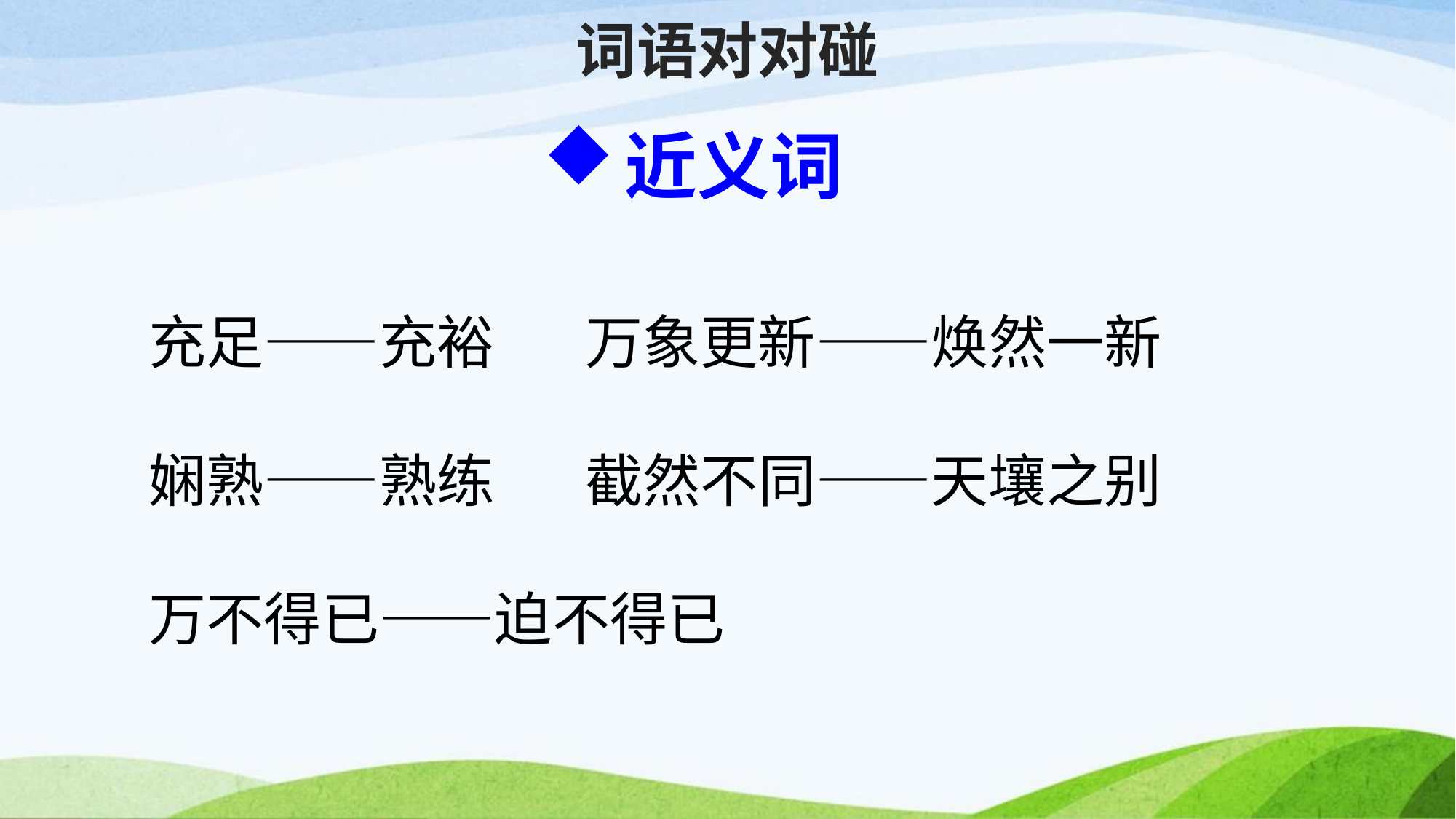

# 词语对对碰
近义词
充足——充裕       万象更新——焕然一新
娴熟——熟练       截然不同——天壤之别
万不得已——迫不得已